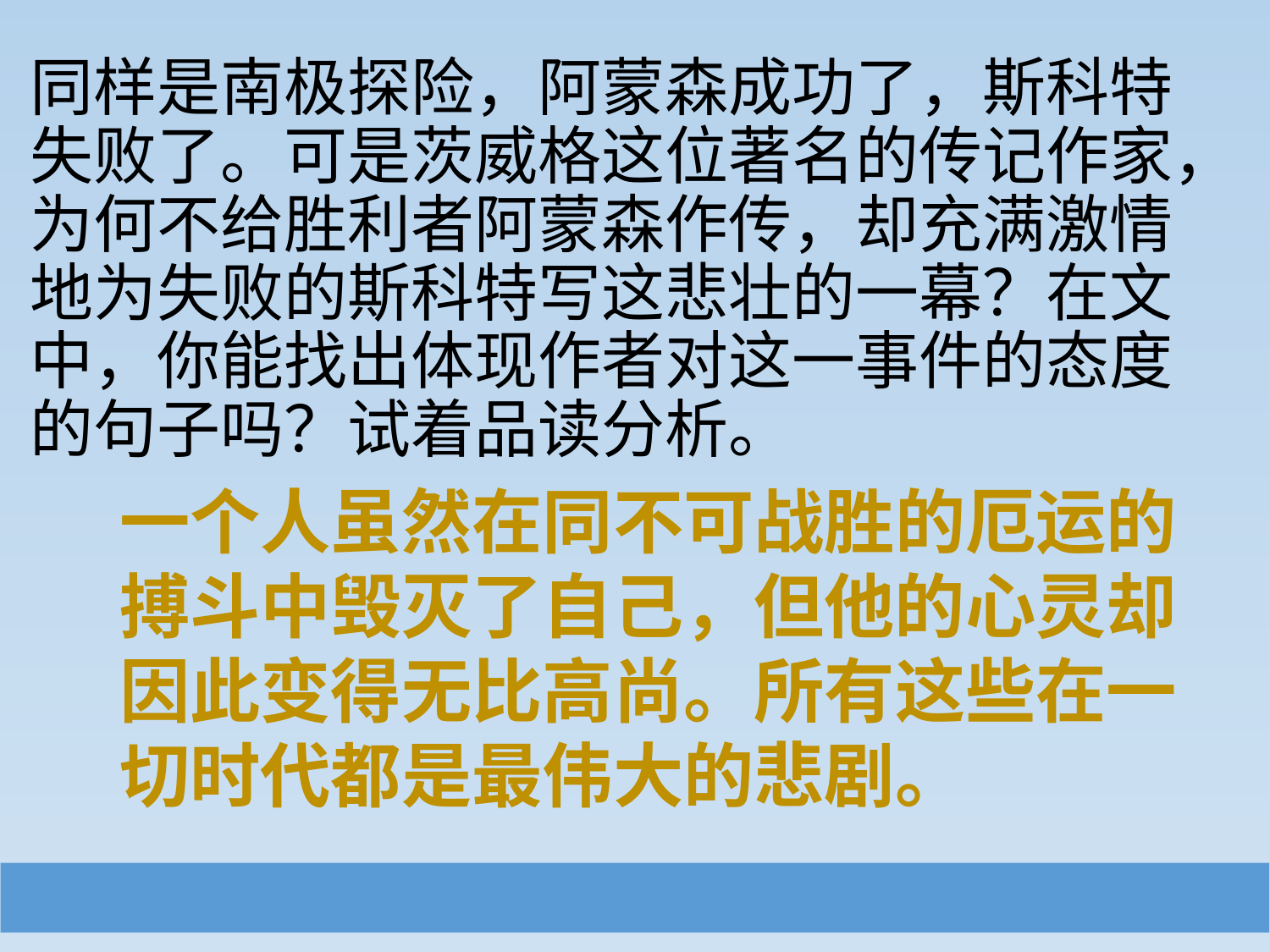

同样是南极探险，阿蒙森成功了，斯科特失败了。可是茨威格这位著名的传记作家，为何不给胜利者阿蒙森作传，却充满激情地为失败的斯科特写这悲壮的一幕？在文中，你能找出体现作者对这一事件的态度的句子吗？试着品读分析。
一个人虽然在同不可战胜的厄运的搏斗中毁灭了自己，但他的心灵却因此变得无比高尚。所有这些在一切时代都是最伟大的悲剧。